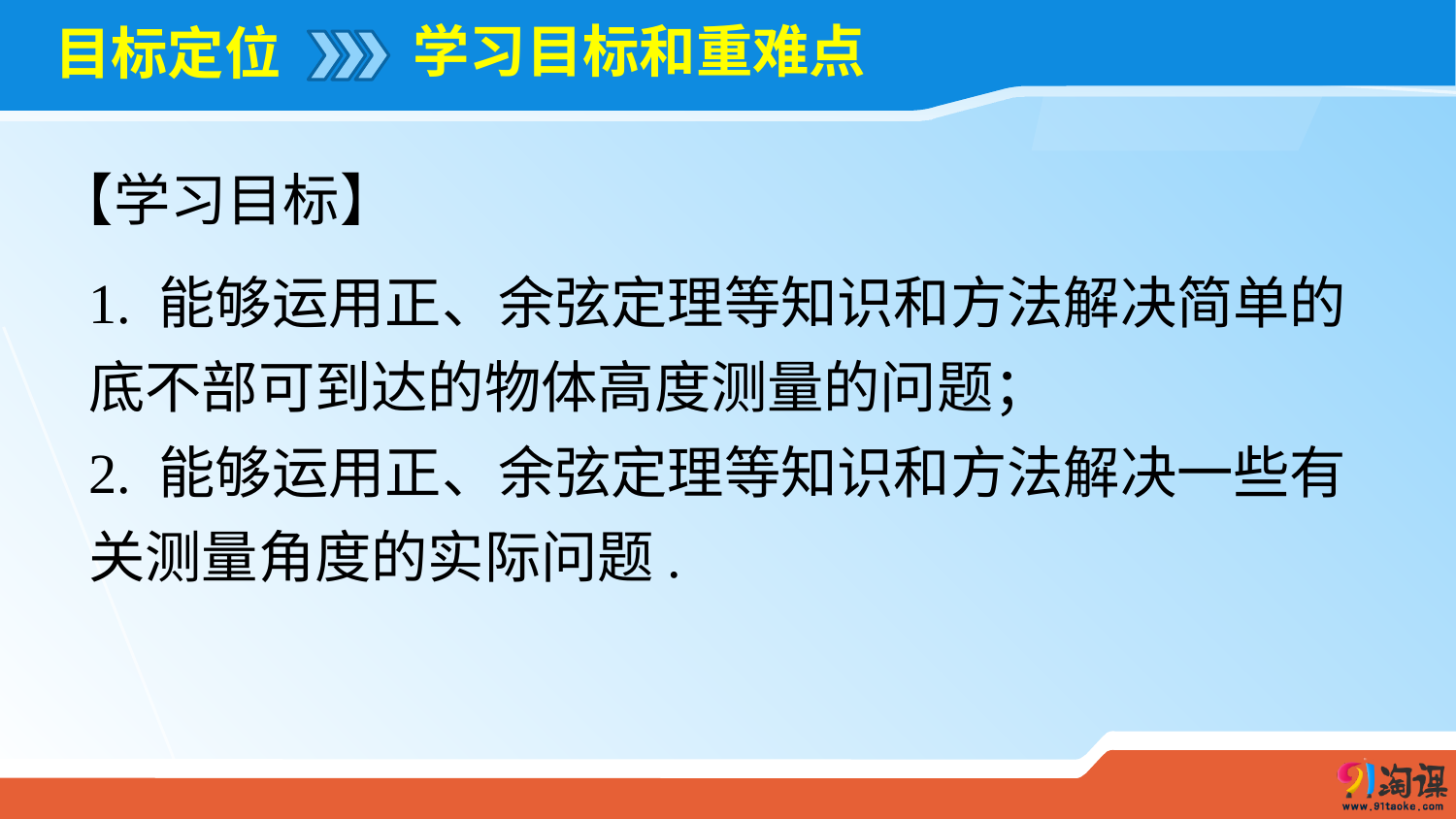

学习目标和重难点
# 目标定位
【学习目标】
1. 能够运用正、余弦定理等知识和方法解决简单的底不部可到达的物体高度测量的问题；
2. 能够运用正、余弦定理等知识和方法解决一些有关测量角度的实际问题.